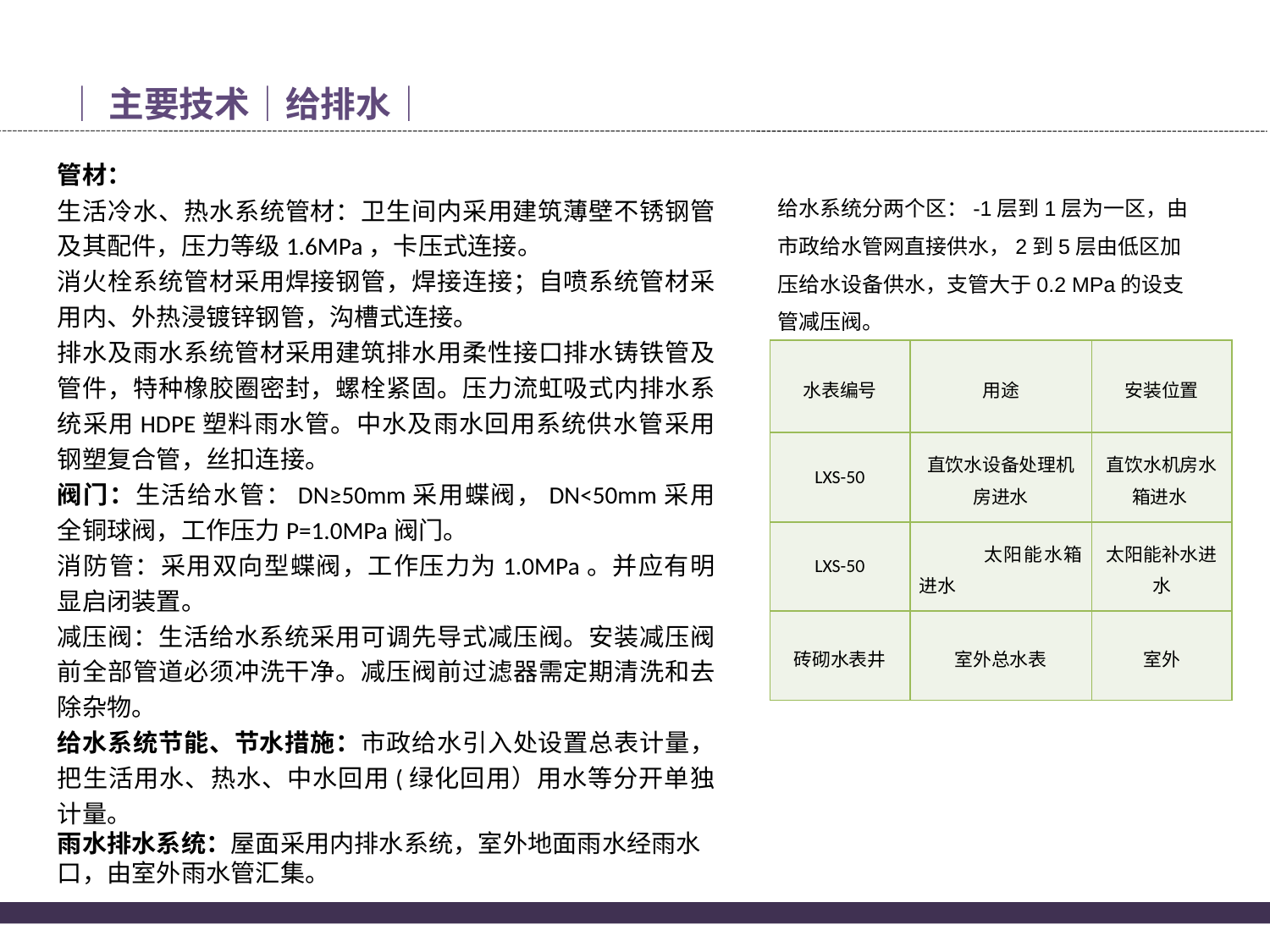

│主要技术│给排水│

管材：
生活冷水、热水系统管材：卫生间内采用建筑薄壁不锈钢管及其配件，压力等级1.6MPa，卡压式连接。
消火栓系统管材采用焊接钢管，焊接连接；自喷系统管材采用内、外热浸镀锌钢管，沟槽式连接。
排水及雨水系统管材采用建筑排水用柔性接口排水铸铁管及管件，特种橡胶圈密封，螺栓紧固。压力流虹吸式内排水系统采用HDPE塑料雨水管。中水及雨水回用系统供水管采用钢塑复合管，丝扣连接。
阀门：生活给水管：DN≥50mm采用蝶阀，DN<50mm采用全铜球阀，工作压力P=1.0MPa阀门。
消防管：采用双向型蝶阀，工作压力为1.0MPa。并应有明显启闭装置。
减压阀：生活给水系统采用可调先导式减压阀。安装减压阀前全部管道必须冲洗干净。减压阀前过滤器需定期清洗和去除杂物。
给水系统节能、节水措施：市政给水引入处设置总表计量，把生活用水、热水、中水回用(绿化回用）用水等分开单独计量。
雨水排水系统：屋面采用内排水系统，室外地面雨水经雨水口，由室外雨水管汇集。
给水系统分两个区：-1层到1层为一区，由市政给水管网直接供水，2到5层由低区加压给水设备供水，支管大于0.2 MPa的设支管减压阀。
| 水表编号 | 用途 | 安装位置 |
| --- | --- | --- |
| LXS-50 | 直饮水设备处理机房进水 | 直饮水机房水箱进水 |
| LXS-50 | 太阳能水箱进水 | 太阳能补水进水 |
| 砖砌水表井 | 室外总水表 | 室外 |

25